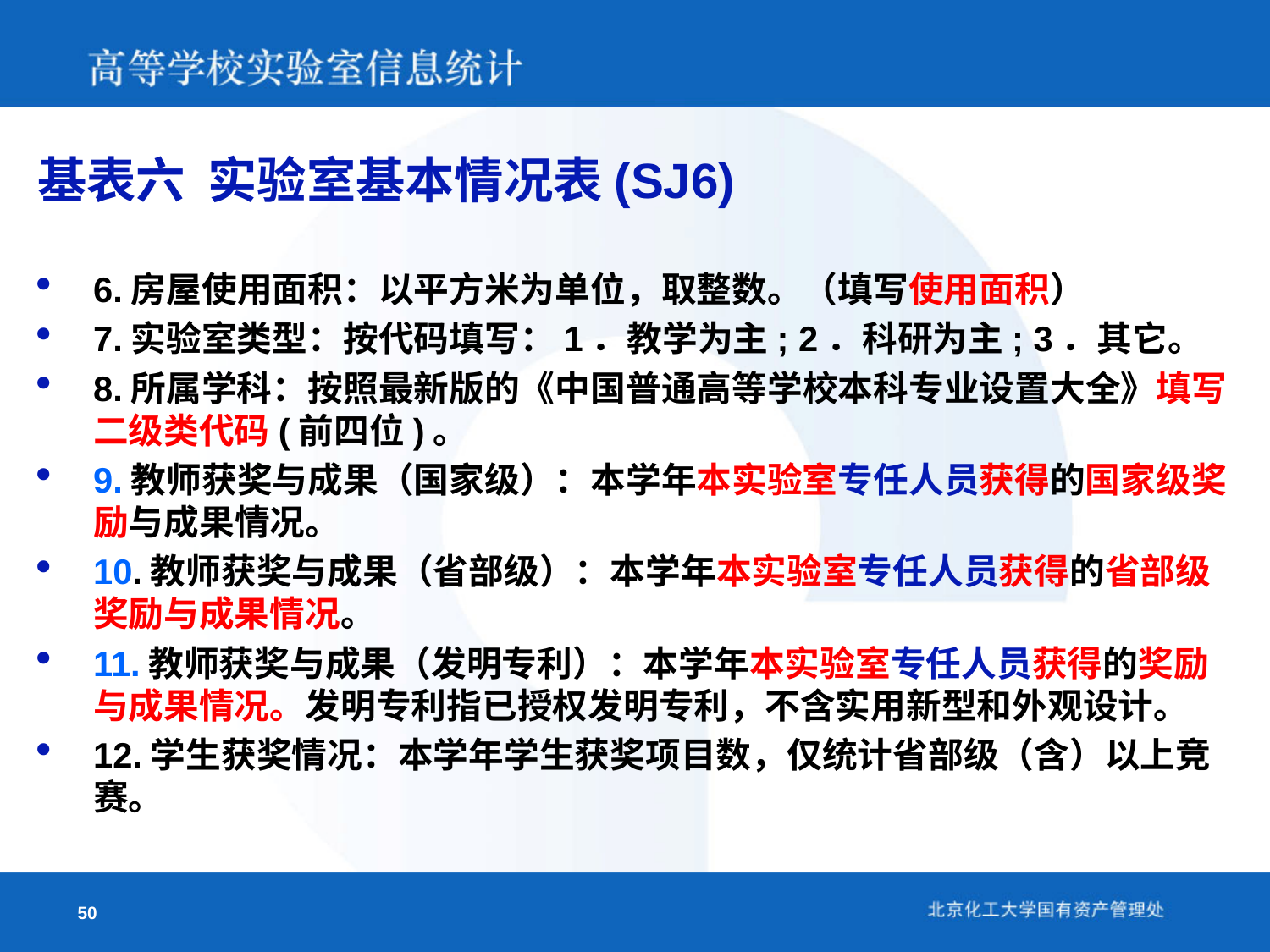

基表六  实验室基本情况表(SJ6)

6.房屋使用面积：以平方米为单位，取整数。（填写使用面积）
7.实验室类型：按代码填写：1．教学为主; 2．科研为主; 3．其它。
8.所属学科：按照最新版的《中国普通高等学校本科专业设置大全》填写二级类代码(前四位)。
9.教师获奖与成果（国家级）：本学年本实验室专任人员获得的国家级奖励与成果情况。
10.教师获奖与成果（省部级）：本学年本实验室专任人员获得的省部级奖励与成果情况。
11.教师获奖与成果（发明专利）：本学年本实验室专任人员获得的奖励与成果情况。发明专利指已授权发明专利，不含实用新型和外观设计。
12.学生获奖情况：本学年学生获奖项目数，仅统计省部级（含）以上竞赛。